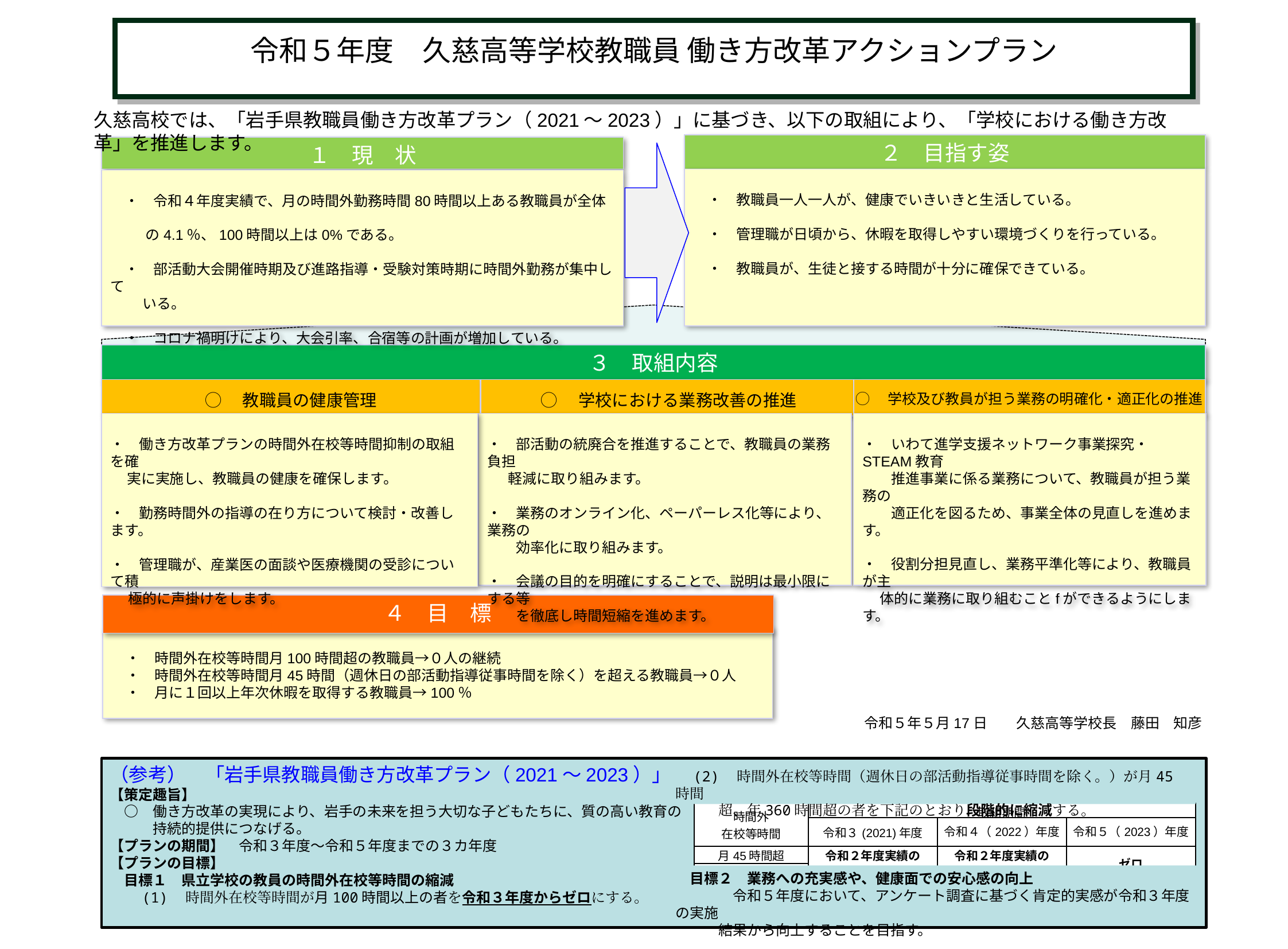

令和５年度　久慈高等学校教職員 働き方改革アクションプラン
久慈高校では、「岩手県教職員働き方改革プラン（2021～2023）」に基づき、以下の取組により、「学校における働き方改革」を推進します。
２　目指す姿

１　現　状

　・　教職員一人一人が、健康でいきいきと生活している。

　・　管理職が日頃から、休暇を取得しやすい環境づくりを行っている。

　・　教職員が、生徒と接する時間が十分に確保できている。

　・　令和４年度実績で、月の時間外勤務時間80時間以上ある教職員が全体
　　  の4.1％、100時間以上は0%である。

　・　部活動大会開催時期及び進路指導・受験対策時期に時間外勤務が集中して
　　 いる。

　・　コロナ禍明けにより、大会引率、合宿等の計画が増加している。

３　取組内容
◯　教職員の健康管理
◯　学校における業務改善の推進
◯　学校及び教員が担う業務の明確化・適正化の推進

・　部活動の統廃合を推進することで、教職員の業務負担
　  軽減に取り組みます。

・　業務のオンライン化、ペーパーレス化等により、業務の
　　効率化に取り組みます。

・　会議の目的を明確にすることで、説明は最小限にする等
　　を徹底し時間短縮を進めます。

・　いわて進学支援ネットワーク事業探究・STEAM教育
　　推進事業に係る業務について、教職員が担う業務の
　　適正化を図るため、事業全体の見直しを進めます。

・　役割分担見直し、業務平準化等により、教職員が主
　 体的に業務に取り組むことfができるようにします。

・　働き方改革プランの時間外在校等時間抑制の取組を確
    実に実施し、教職員の健康を確保します。

・　勤務時間外の指導の在り方について検討・改善します。

・　管理職が、産業医の面談や医療機関の受診について積
　 極的に声掛けをします。

４　目　標

　・　時間外在校等時間月100時間超の教職員→０人の継続
　・　時間外在校等時間月45時間（週休日の部活動指導従事時間を除く）を超える教職員→０人
　・　月に１回以上年次休暇を取得する教職員→100％

令和５年５月17日　　久慈高等学校長　藤田　知彦
（参考）　「岩手県教職員働き方改革プラン（2021～2023）」（抜粋）
【策定趣旨】
　○　働き方改革の実現により、岩手の未来を担う大切な子どもたちに、質の高い教育の
　　　持続的提供につなげる。
【プランの期間】　令和３年度～令和５年度までの３カ年度
【プランの目標】
　目標１　県立学校の教員の時間外在校等時間の縮減
　　(1)　時間外在校等時間が月100時間以上の者を令和３年度からゼロにする。

　(2)　時間外在校等時間（週休日の部活動指導従事時間を除く。）が月45時間
　　　超、年360時間超の者を下記のとおり段階的に縮減する。
| 時間外 在校等時間 | 取組期間 |  |  |
| --- | --- | --- | --- |
|  | 令和３(2021)年度 | 令和４（2022）年度 | 令和５（2023）年度 |
| 月45時間超 | 令和２年度実績の ５割減 | 令和２年度実績の ８割減 | ゼロ |
| 年360時間超 |  |  |  |
　目標２　業務への充実感や、健康面での安心感の向上
　　　　令和５年度において、アンケート調査に基づく肯定的実感が令和３年度の実施
　　　結果から向上することを目指す。